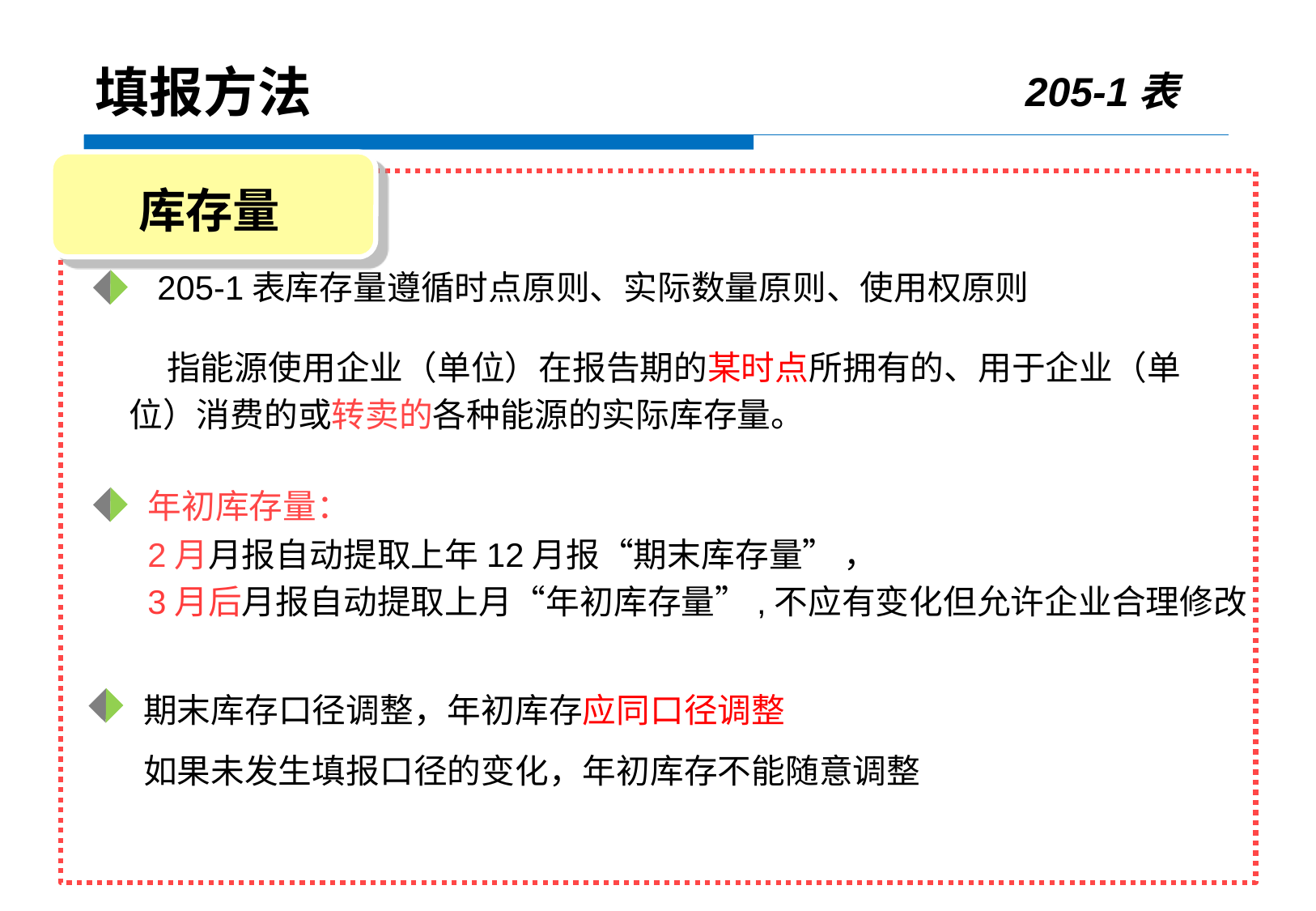

205-1表
填报方法

库存量

 205-1表库存量遵循时点原则、实际数量原则、使用权原则
    指能源使用企业（单位）在报告期的某时点所拥有的、用于企业（单位）消费的或转卖的各种能源的实际库存量。

 年初库存量：
  2月月报自动提取上年12月报“期末库存量” ，
  3月后月报自动提取上月“年初库存量”,不应有变化但允许企业合理修改

期末库存口径调整，年初库存应同口径调整

如果未发生填报口径的变化，年初库存不能随意调整